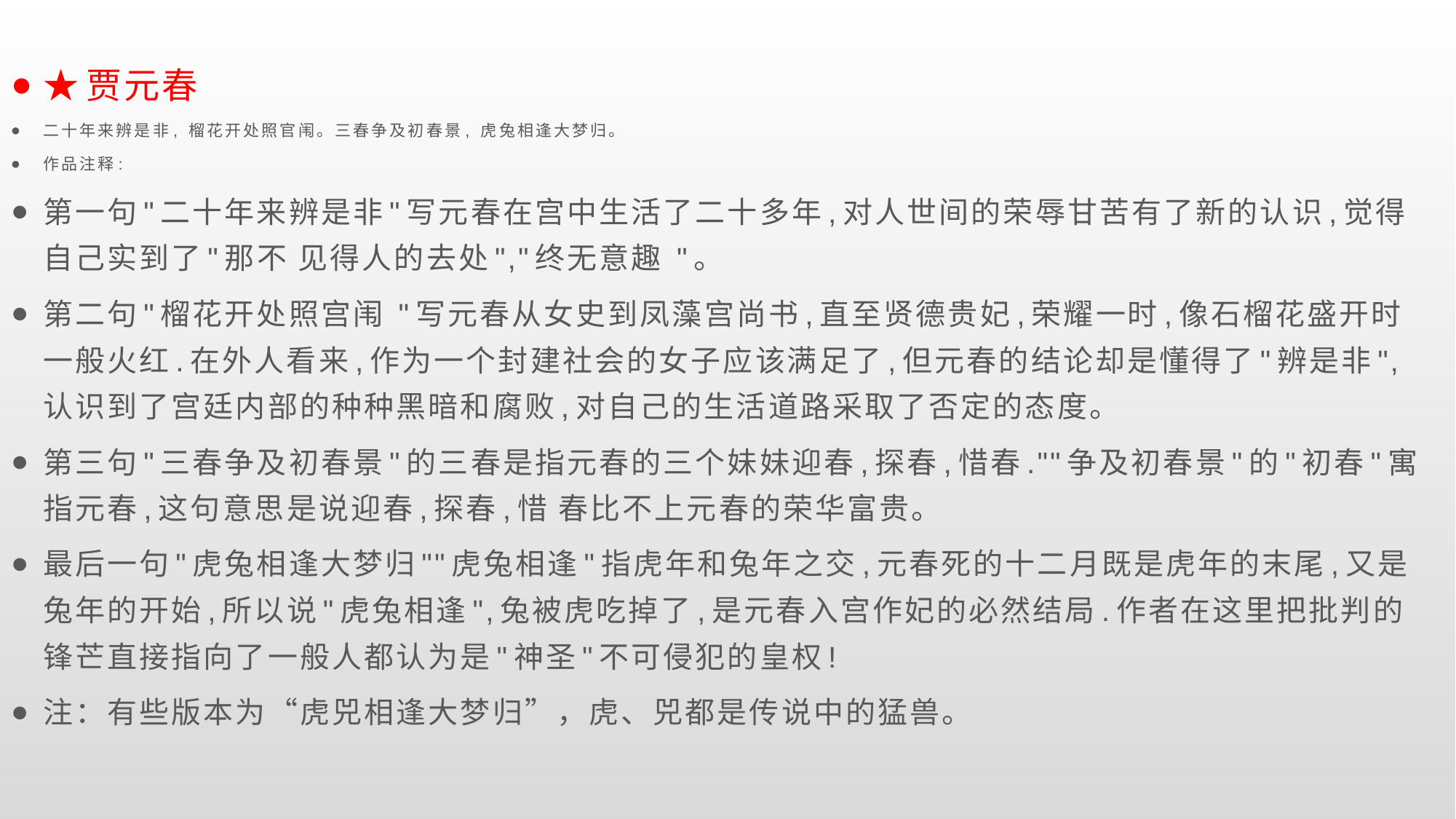

★贾元春
二十年来辨是非, 榴花开处照官闱。三春争及初春景, 虎兔相逢大梦归。
作品注释:
第一句"二十年来辨是非"写元春在宫中生活了二十多年,对人世间的荣辱甘苦有了新的认识,觉得自己实到了"那不 见得人的去处","终无意趣 "。
第二句"榴花开处照宫闱 "写元春从女史到凤藻宫尚书,直至贤德贵妃,荣耀一时,像石榴花盛开时一般火红.在外人看来,作为一个封建社会的女子应该满足了,但元春的结论却是懂得了"辨是非",认识到了宫廷内部的种种黑暗和腐败,对自己的生活道路采取了否定的态度。
第三句"三春争及初春景"的三春是指元春的三个妹妹迎春,探春,惜春.""争及初春景"的"初春"寓指元春,这句意思是说迎春,探春,惜 春比不上元春的荣华富贵。
最后一句"虎兔相逢大梦归""虎兔相逢"指虎年和兔年之交,元春死的十二月既是虎年的末尾,又是兔年的开始,所以说"虎兔相逢",兔被虎吃掉了,是元春入宫作妃的必然结局.作者在这里把批判的锋芒直接指向了一般人都认为是"神圣"不可侵犯的皇权!
注：有些版本为“虎兕相逢大梦归”，虎、兕都是传说中的猛兽。
#